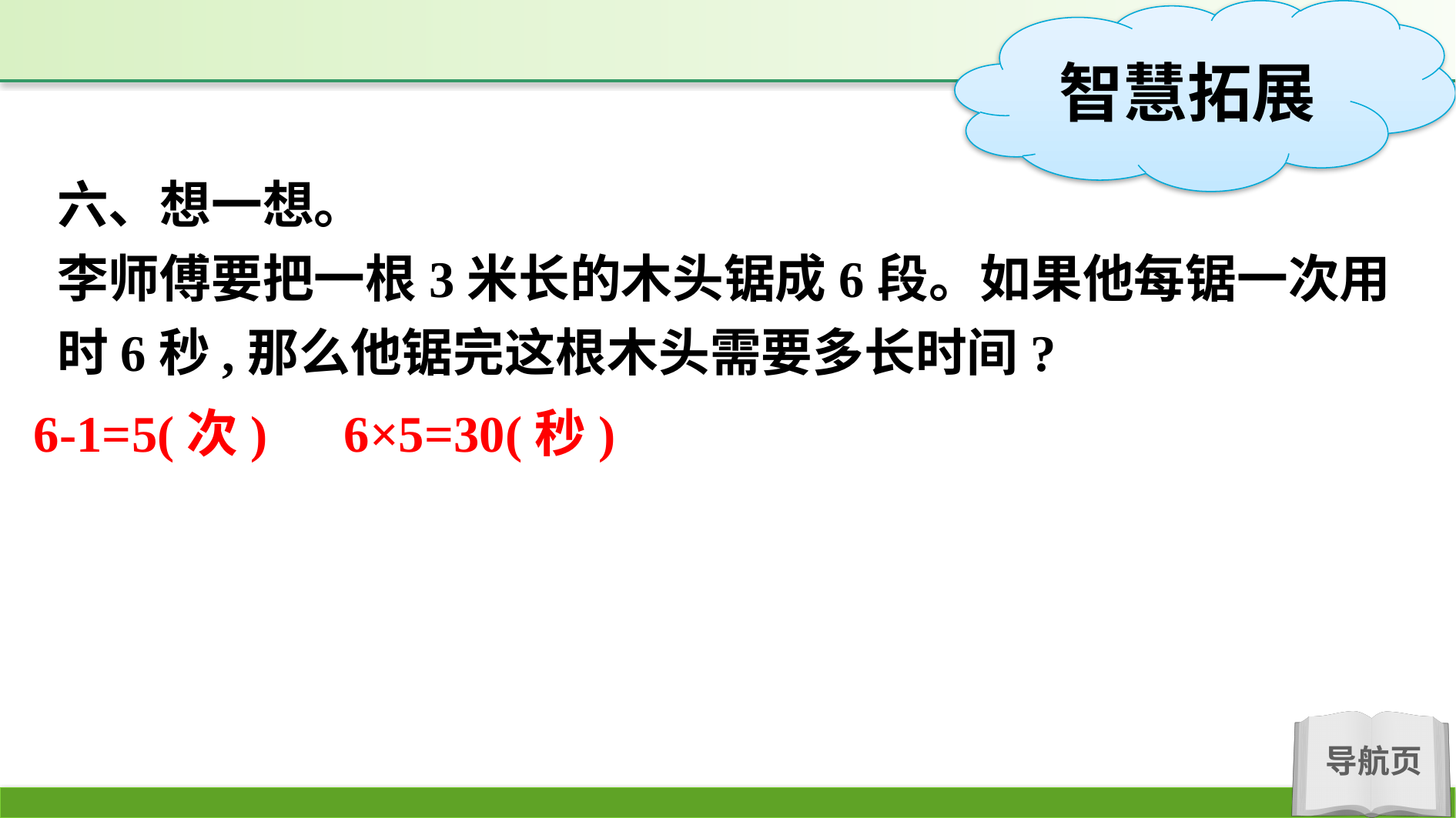

六、想一想。
李师傅要把一根3米长的木头锯成6段。如果他每锯一次用时6秒,那么他锯完这根木头需要多长时间?
6-1=5(次)　6×5=30(秒)